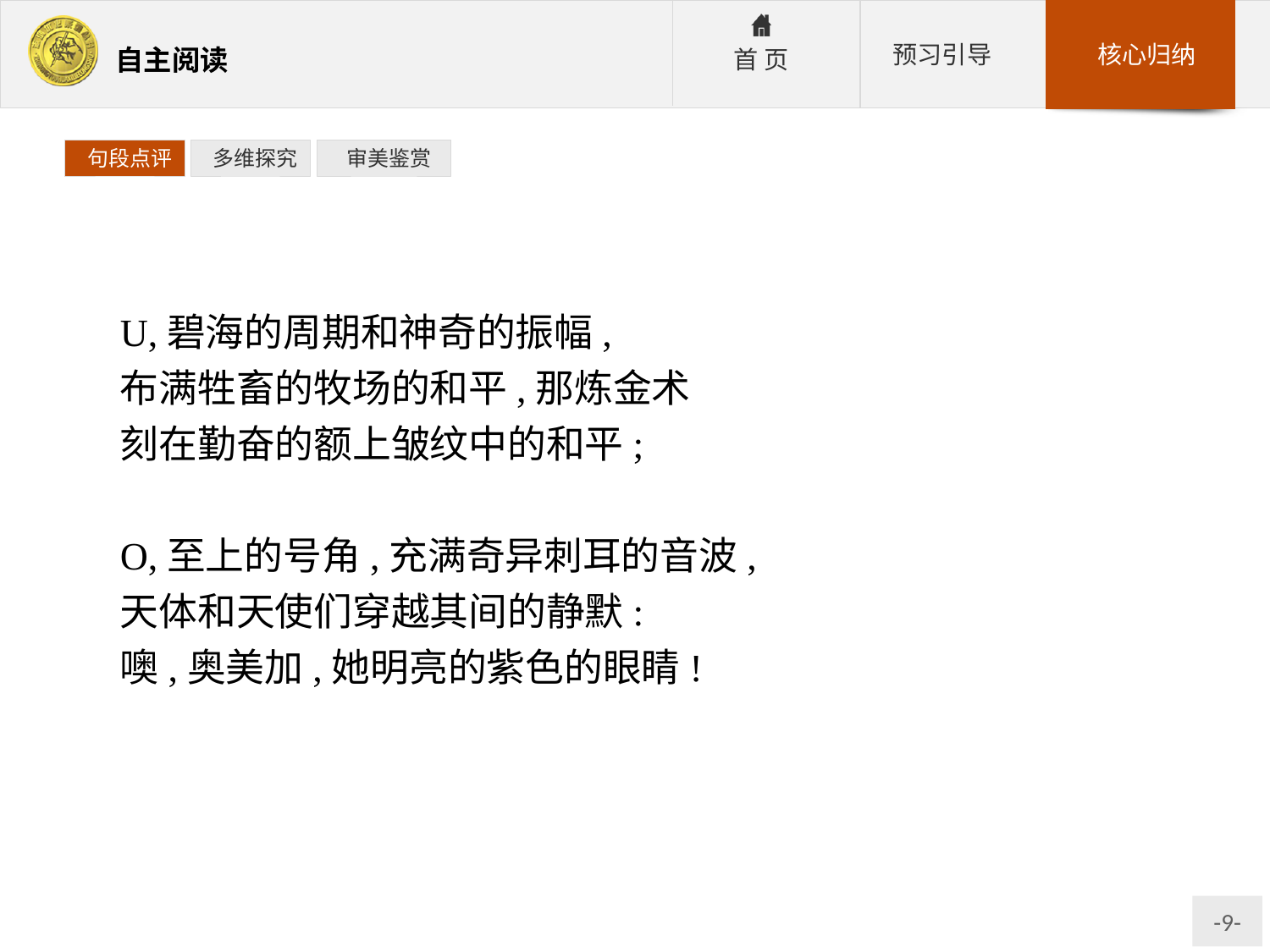

句段点评
 多维探究
 审美鉴赏
U,碧海的周期和神奇的振幅,
布满牲畜的牧场的和平,那炼金术
刻在勤奋的额上皱纹中的和平;

O,至上的号角,充满奇异刺耳的音波,
天体和天使们穿越其间的静默:
噢,奥美加,她明亮的紫色的眼睛!